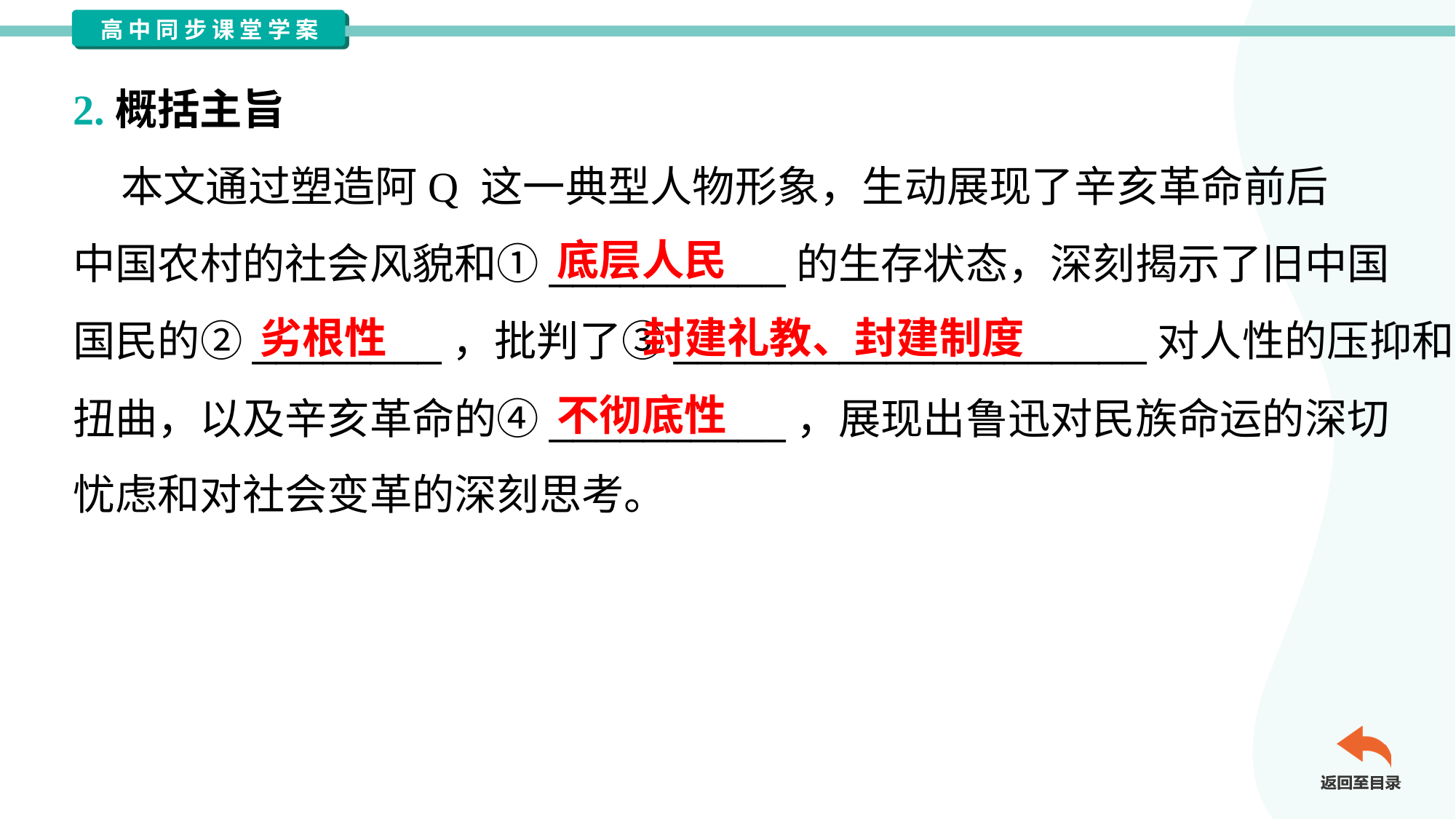

2.概括主旨
    本文通过塑造阿Q 这一典型人物形象，生动展现了辛亥革命前后
中国农村的社会风貌和①__________的生存状态，深刻揭示了旧中国
国民的②________，批判了③____________________对人性的压抑和
扭曲，以及辛亥革命的④__________，展现出鲁迅对民族命运的深切
忧虑和对社会变革的深刻思考。
底层人民
劣根性
封建礼教、封建制度
不彻底性